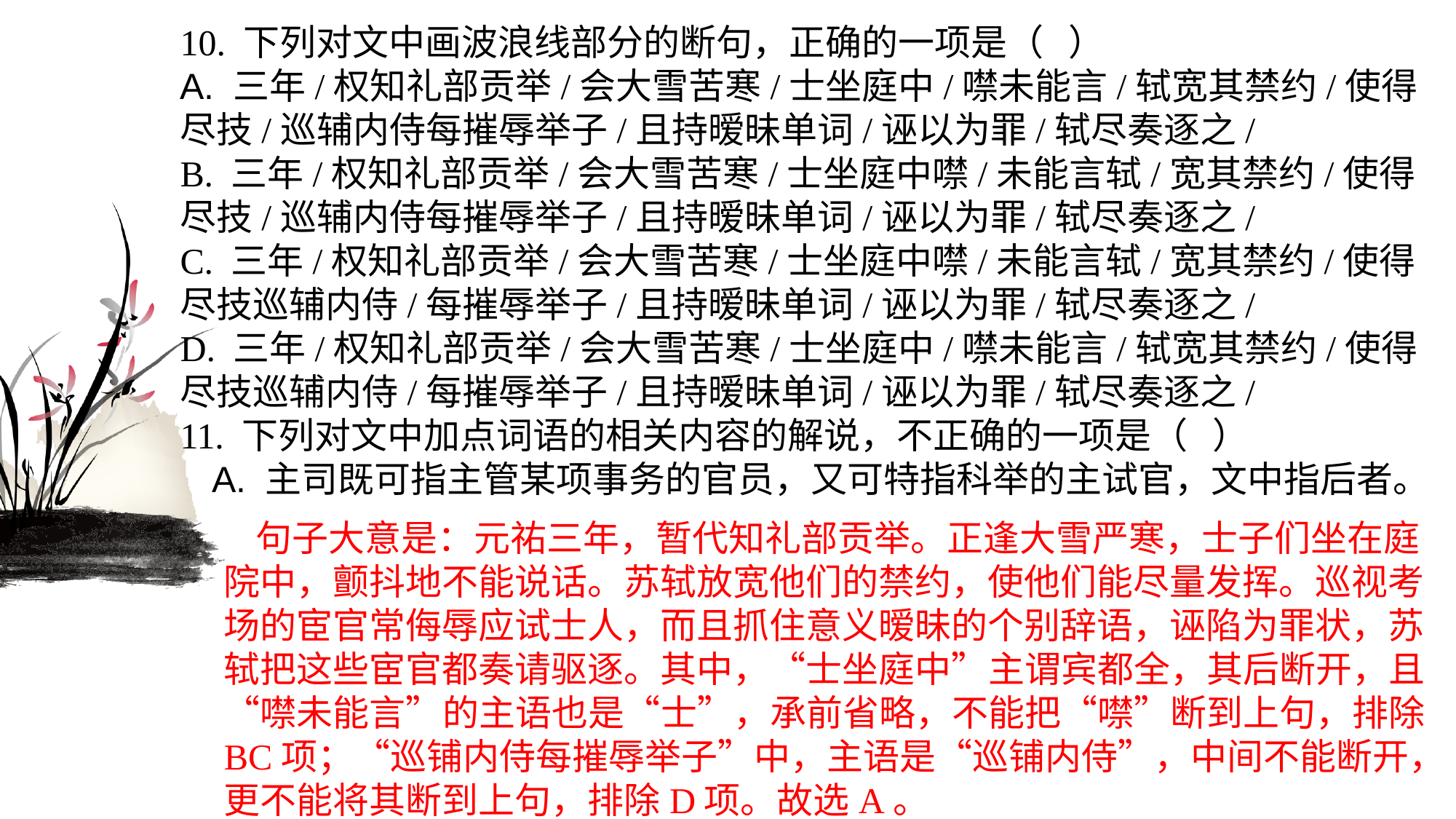

10. 下列对文中画波浪线部分的断句，正确的一项是（   ）A. 三年/权知礼部贡举/会大雪苦寒/士坐庭中/噤未能言/轼宽其禁约/使得尽技/巡辅内侍每摧辱举子/且持暧昧单词/诬以为罪/轼尽奏逐之/B. 三年/权知礼部贡举/会大雪苦寒/士坐庭中噤/未能言轼/宽其禁约/使得尽技/巡辅内侍每摧辱举子/且持暧昧单词/诬以为罪/轼尽奏逐之/C. 三年/权知礼部贡举/会大雪苦寒/士坐庭中噤/未能言轼/宽其禁约/使得尽技巡辅内侍/每摧辱举子/且持暧昧单词/诬以为罪/轼尽奏逐之/D. 三年/权知礼部贡举/会大雪苦寒/士坐庭中/噤未能言/轼宽其禁约/使得尽技巡辅内侍/每摧辱举子/且持暧昧单词/诬以为罪/轼尽奏逐之/11. 下列对文中加点词语的相关内容的解说，不正确的一项是（   ）A. 主司既可指主管某项事务的官员，又可特指科举的主试官，文中指后者。
句子大意是：元祐三年，暂代知礼部贡举。正逢大雪严寒，士子们坐在庭院中，颤抖地不能说话。苏轼放宽他们的禁约，使他们能尽量发挥。巡视考场的宦官常侮辱应试士人，而且抓住意义暧昧的个别辞语，诬陷为罪状，苏轼把这些宦官都奏请驱逐。其中，“士坐庭中”主谓宾都全，其后断开，且“噤未能言”的主语也是“士”，承前省略，不能把“噤”断到上句，排除BC项；“巡铺内侍每摧辱举子”中，主语是“巡铺内侍”，中间不能断开，更不能将其断到上句，排除D项。故选A。